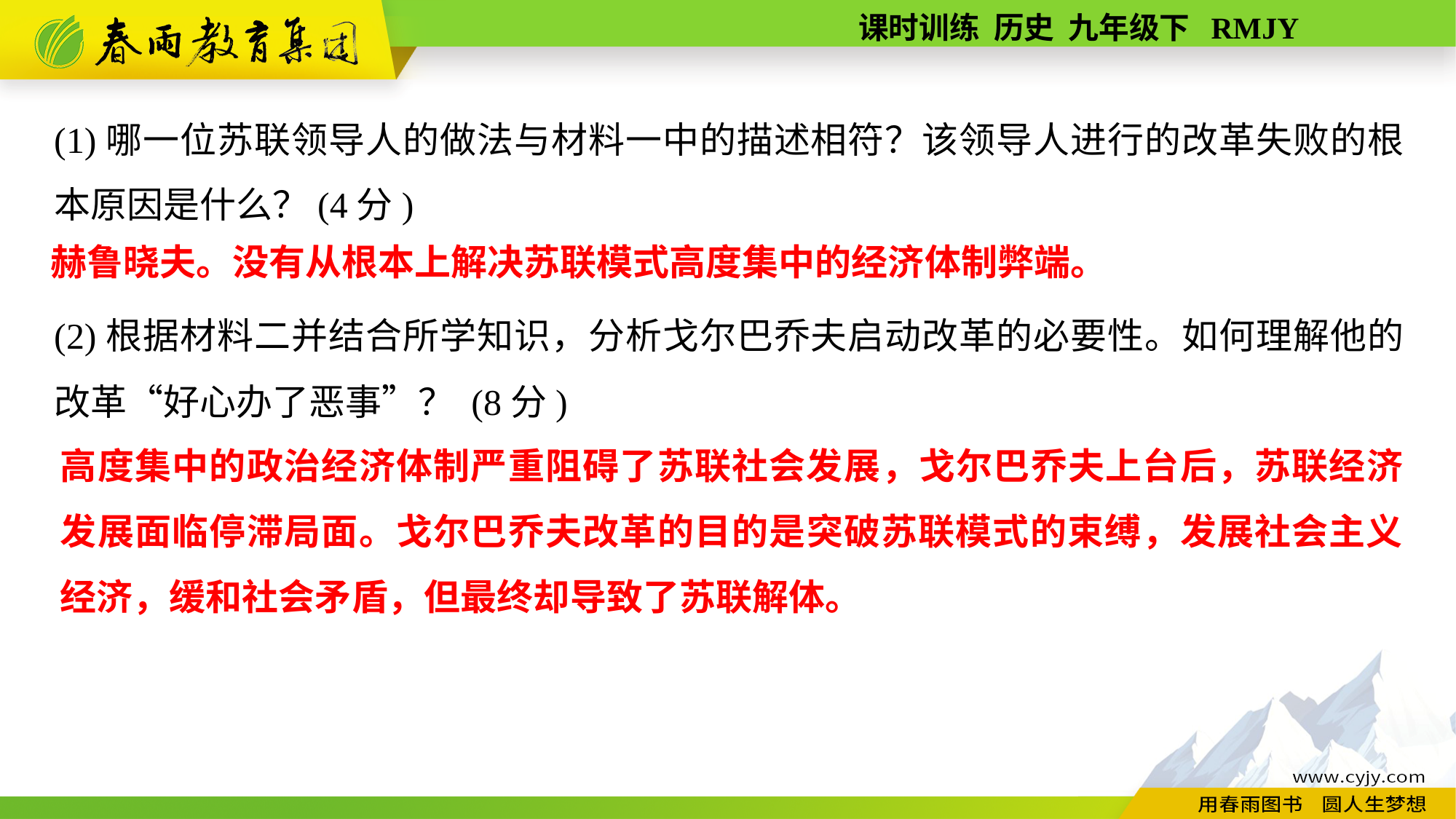

(1)哪一位苏联领导人的做法与材料一中的描述相符？该领导人进行的改革失败的根本原因是什么？(4分)

(2)根据材料二并结合所学知识，分析戈尔巴乔夫启动改革的必要性。如何理解他的改革“好心办了恶事”？ (8分)
赫鲁晓夫。没有从根本上解决苏联模式高度集中的经济体制弊端。
高度集中的政治经济体制严重阻碍了苏联社会发展，戈尔巴乔夫上台后，苏联经济发展面临停滞局面。戈尔巴乔夫改革的目的是突破苏联模式的束缚，发展社会主义经济，缓和社会矛盾，但最终却导致了苏联解体。